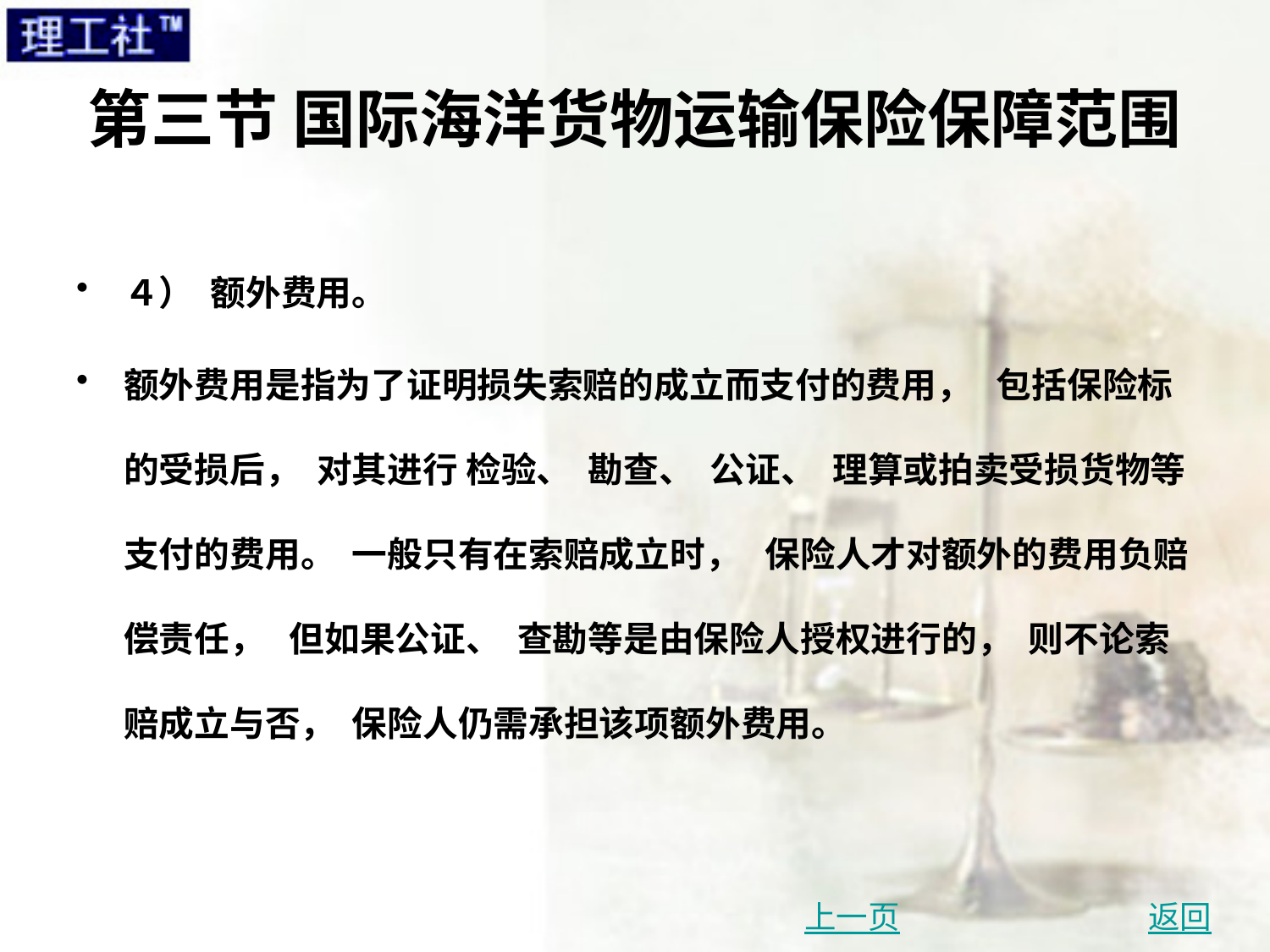

# 第三节 国际海洋货物运输保险保障范围
４）  额外费用。
额外费用是指为了证明损失索赔的成立而支付的费用，   包括保险标的受损后，  对其进行 检验、  勘查、  公证、  理算或拍卖受损货物等支付的费用。  一般只有在索赔成立时，   保险人才对额外的费用负赔偿责任，   但如果公证、  查勘等是由保险人授权进行的，  则不论索赔成立与否，  保险人仍需承担该项额外费用。

上一页
返回